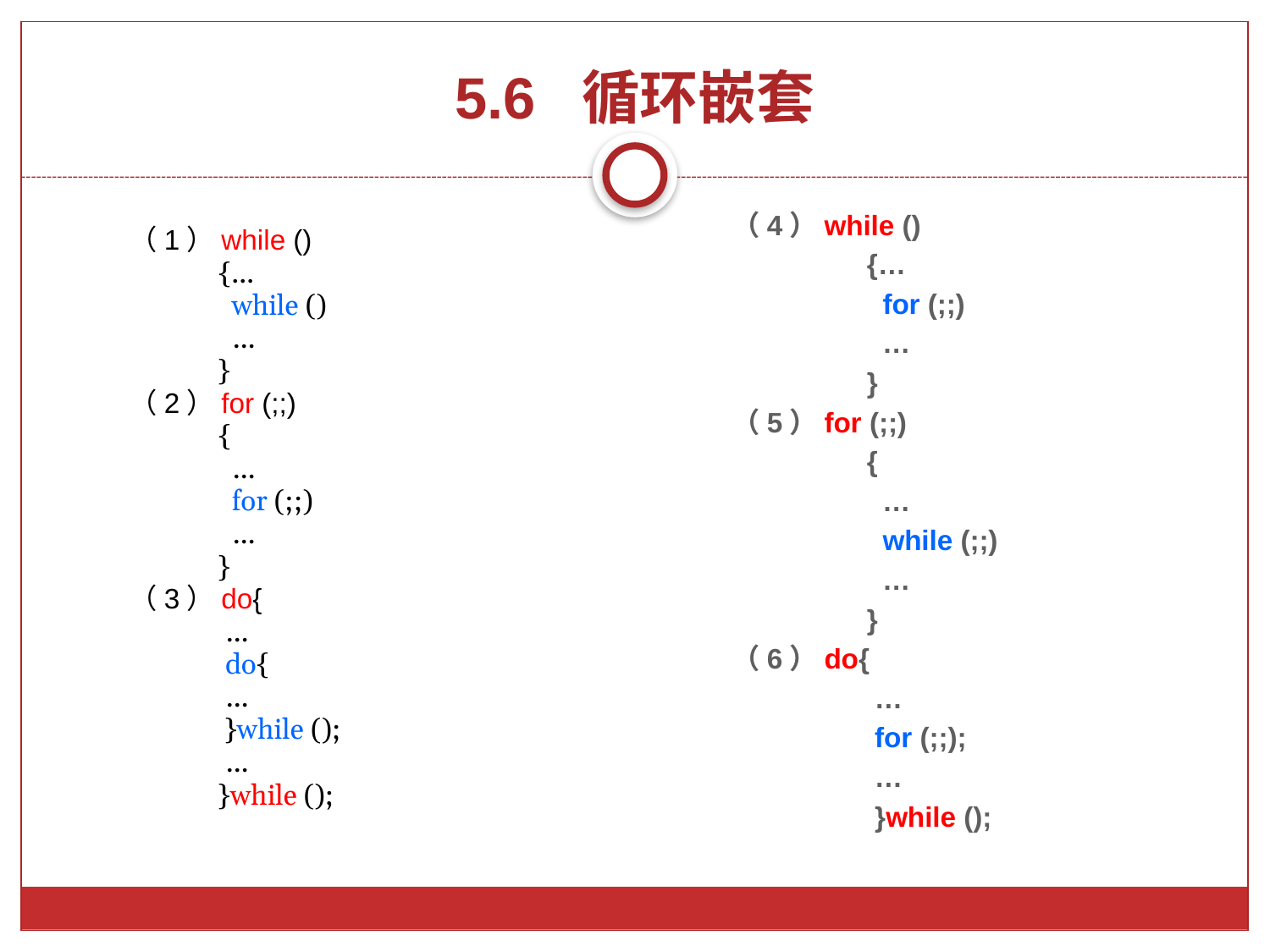

# 5.6  循环嵌套
（4）while ()
 {…
   for (;;)
   …
 }
（5）for (;;)
 {
   …
   while (;;)
   …
 }
（6）do{
  …
  for (;;);
  …
  }while ();
（1）while ()
 {…
   while ()
   …
 }
（2）for (;;)
 {
   …
   for (;;)
   …
 }
（3）do{
  …
  do{
  …
  }while ();
  …
 }while ();